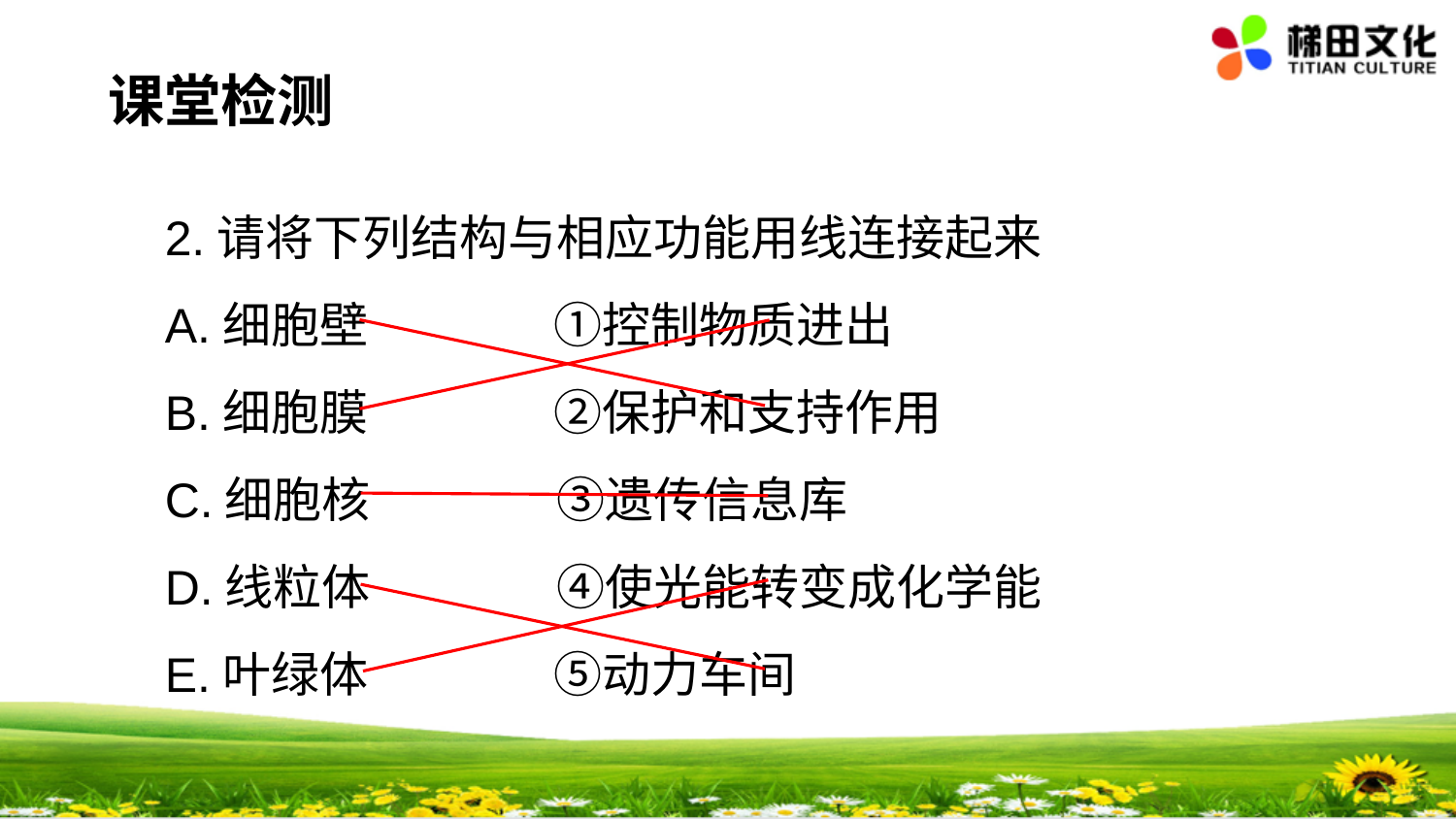

课堂检测
2.请将下列结构与相应功能用线连接起来
A.细胞壁                 ①控制物质进出
B.细胞膜                 ②保护和支持作用
C.细胞核                 ③遗传信息库
D.线粒体                 ④使光能转变成化学能
E.叶绿体                 ⑤动力车间